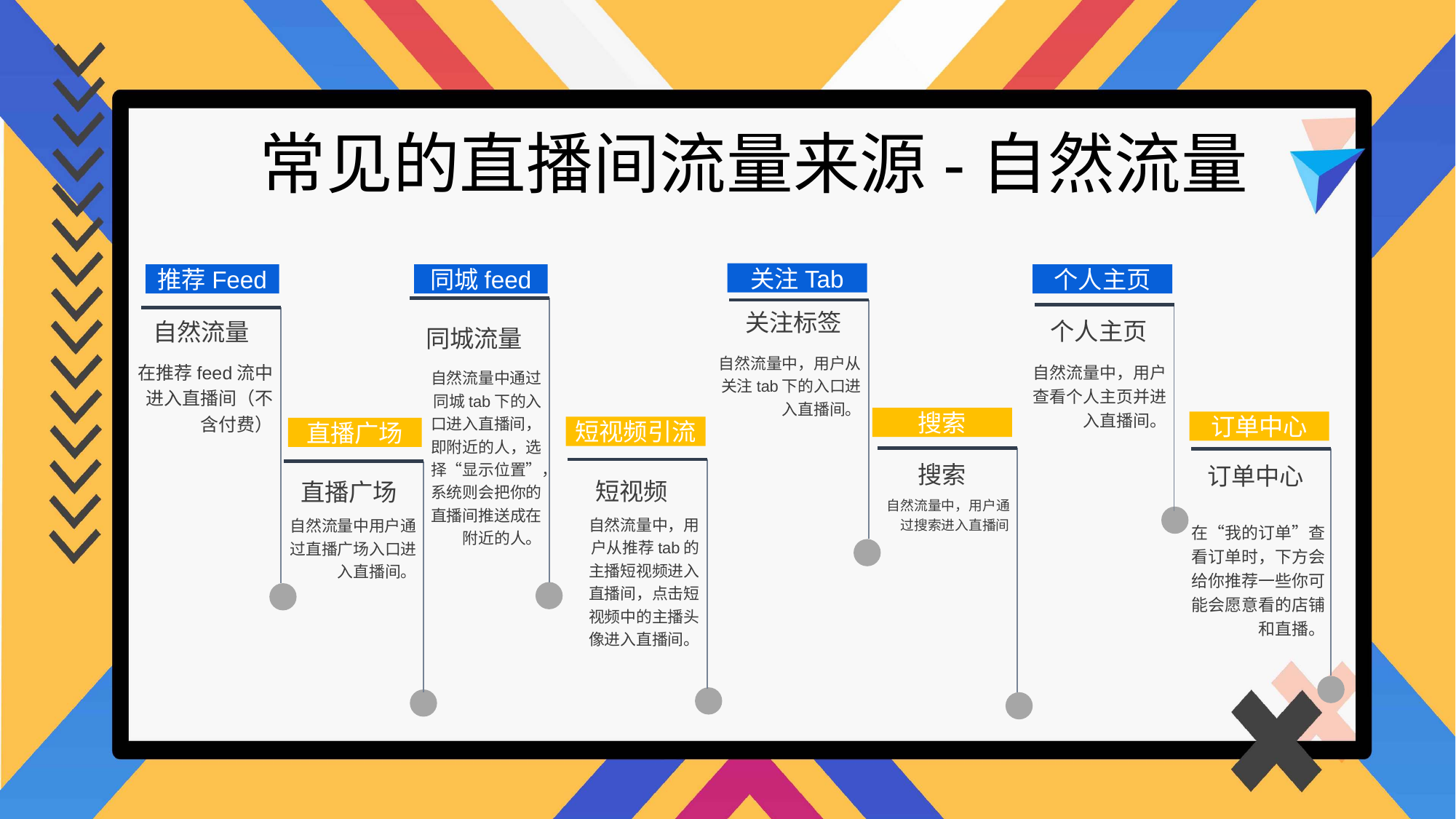

常见的直播间流量来源-自然流量
关注Tab
推荐Feed
同城feed
个人主页
关注标签
个人主页
自然流量
同城流量
自然流量中，用户从关注tab下的入口进入直播间。
在推荐feed流中进入直播间（不含付费）
自然流量中，用户查看个人主页并进入直播间。
自然流量中通过同城tab下的入口进入直播间，即附近的人，选择“显示位置”，系统则会把你的直播间推送成在附近的人。
搜索
订单中心
短视频引流
直播广场
搜索
订单中心
短视频
直播广场
自然流量中，用户通过搜索进入直播间

自然流量中，用户从推荐tab的主播短视频进入直播间，点击短视频中的主播头像进入直播间。
自然流量中用户通过直播广场入口进入直播间。
在“我的订单”查看订单时，下方会给你推荐一些你可能会愿意看的店铺和直播。